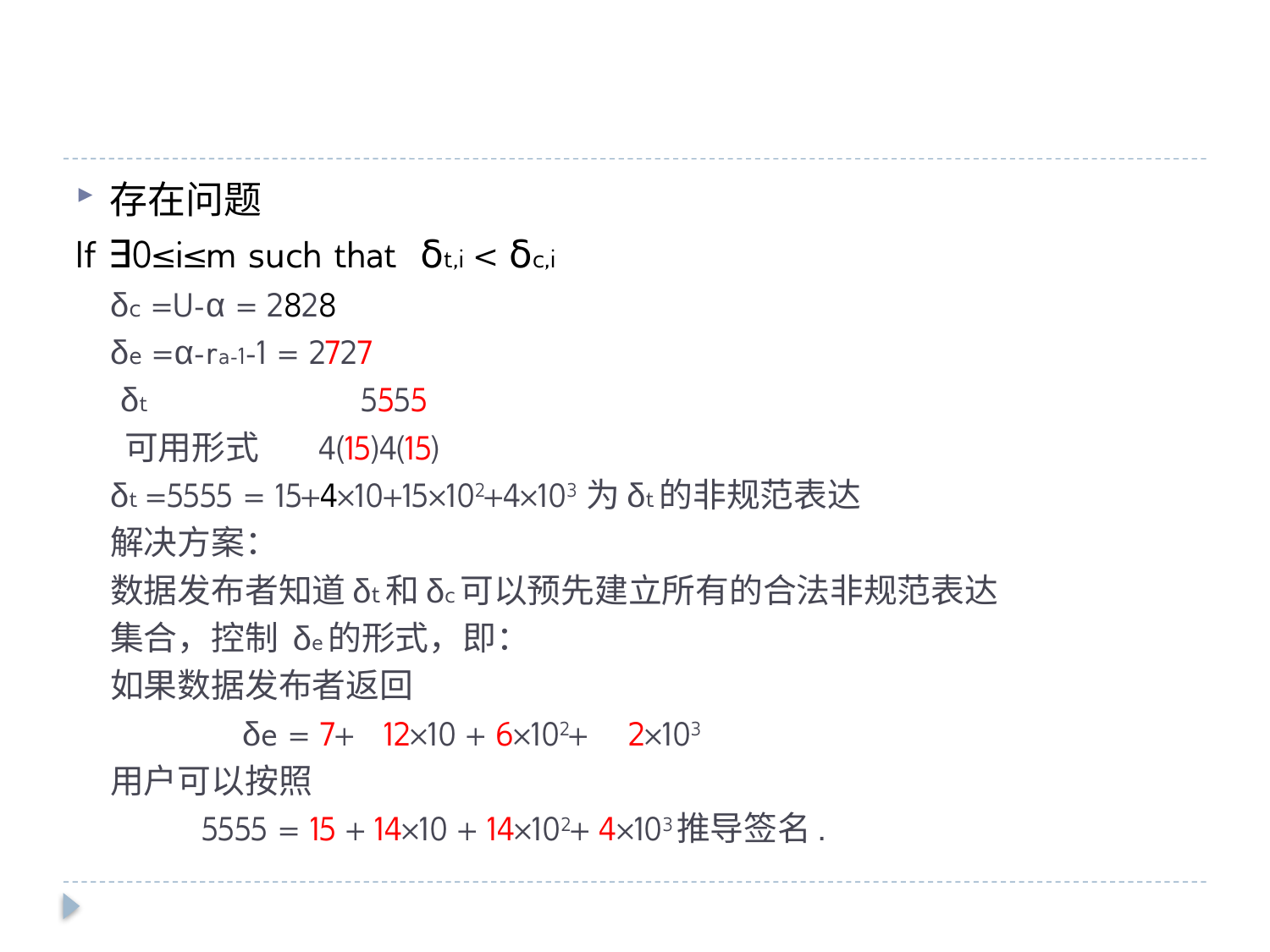

#
存在问题
If ∃0≤i≤m such that  δt,i < δc,i
δc =U−α = 2828
δe =α−ra−1−1 = 2727
 δt                     5555
 可用形式       4(15)4(15)
δt =5555 = 15+4×10+15×102+4×103 为δt的非规范表达
解决方案：
数据发布者知道δt和δc可以预先建立所有的合法非规范表达
集合，控制 δe的形式，即：
如果数据发布者返回
             δe = 7+   12×10 + 6×102+    2×103
用户可以按照
         5555 = 15 + 14×10 + 14×102+ 4×103推导签名.